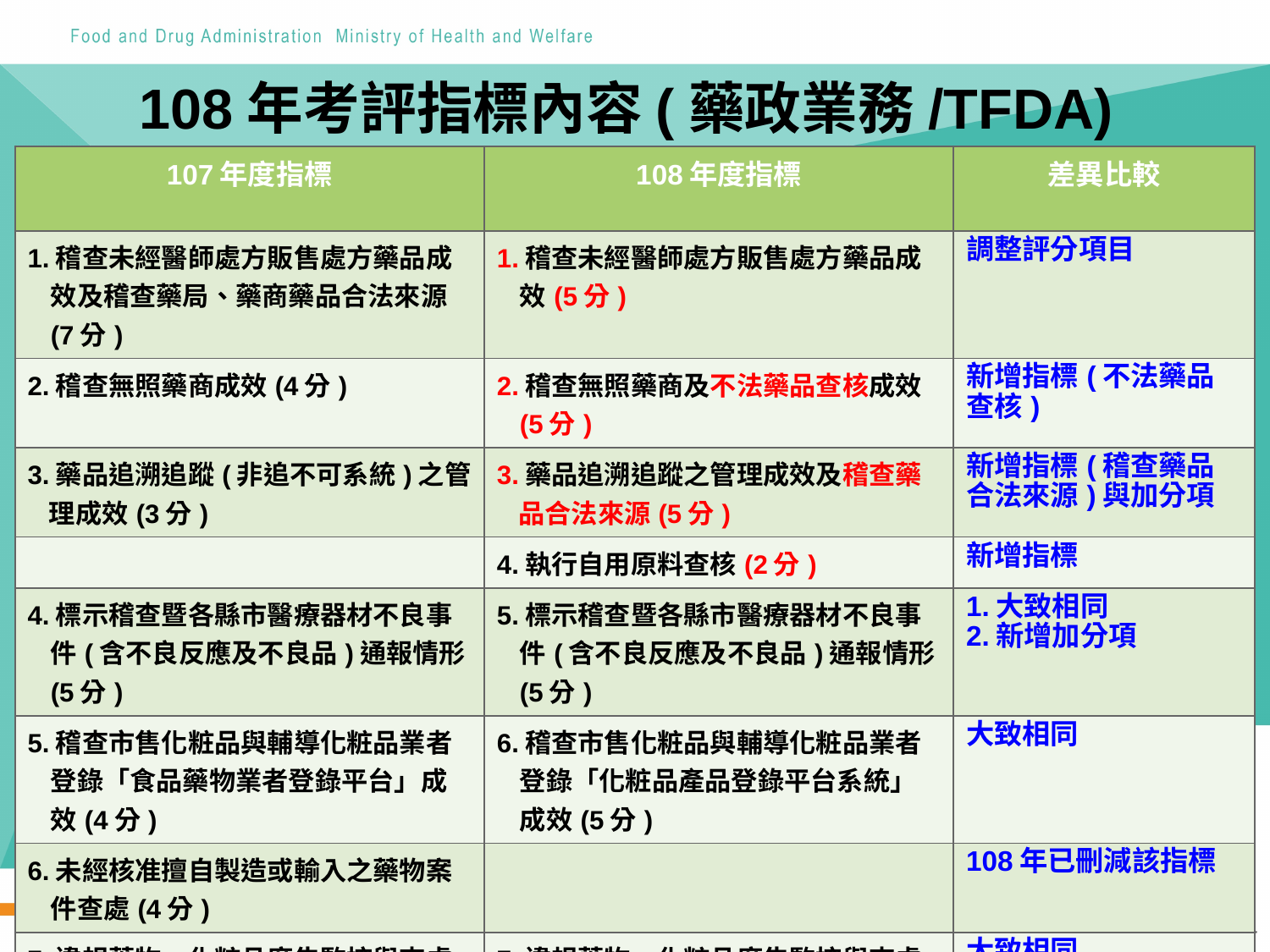

# 108年考評指標內容(藥政業務/TFDA)
| 107年度指標 | 108年度指標 | 差異比較 |
| --- | --- | --- |
| 1.稽查未經醫師處方販售處方藥品成效及稽查藥局、藥商藥品合法來源(7分) | 1.稽查未經醫師處方販售處方藥品成效(5分) | 調整評分項目 |
| 2.稽查無照藥商成效(4分) | 2.稽查無照藥商及不法藥品查核成效(5分) | 新增指標(不法藥品查核) |
| 3.藥品追溯追蹤(非追不可系統)之管理成效(3分) | 3.藥品追溯追蹤之管理成效及稽查藥品合法來源(5分) | 新增指標(稽查藥品合法來源)與加分項 |
|  | 4.執行自用原料查核(2分) | 新增指標 |
| 4.標示稽查暨各縣市醫療器材不良事件(含不良反應及不良品)通報情形(5分) | 5.標示稽查暨各縣市醫療器材不良事件(含不良反應及不良品)通報情形(5分) | 1.大致相同 2.新增加分項 |
| 5.稽查市售化粧品與輔導化粧品業者登錄「食品藥物業者登錄平台」成效(4分) | 6.稽查市售化粧品與輔導化粧品業者登錄「化粧品產品登錄平台系統」成效(5分) | 大致相同 |
| 6.未經核准擅自製造或輸入之藥物案件查處(4分) |  | 108年已刪減該指標 |
| 7.違規藥物、化粧品廣告監控與查處(4分) | 7.違規藥物、化粧品廣告監控與查處(4分) | 大致相同 |
4